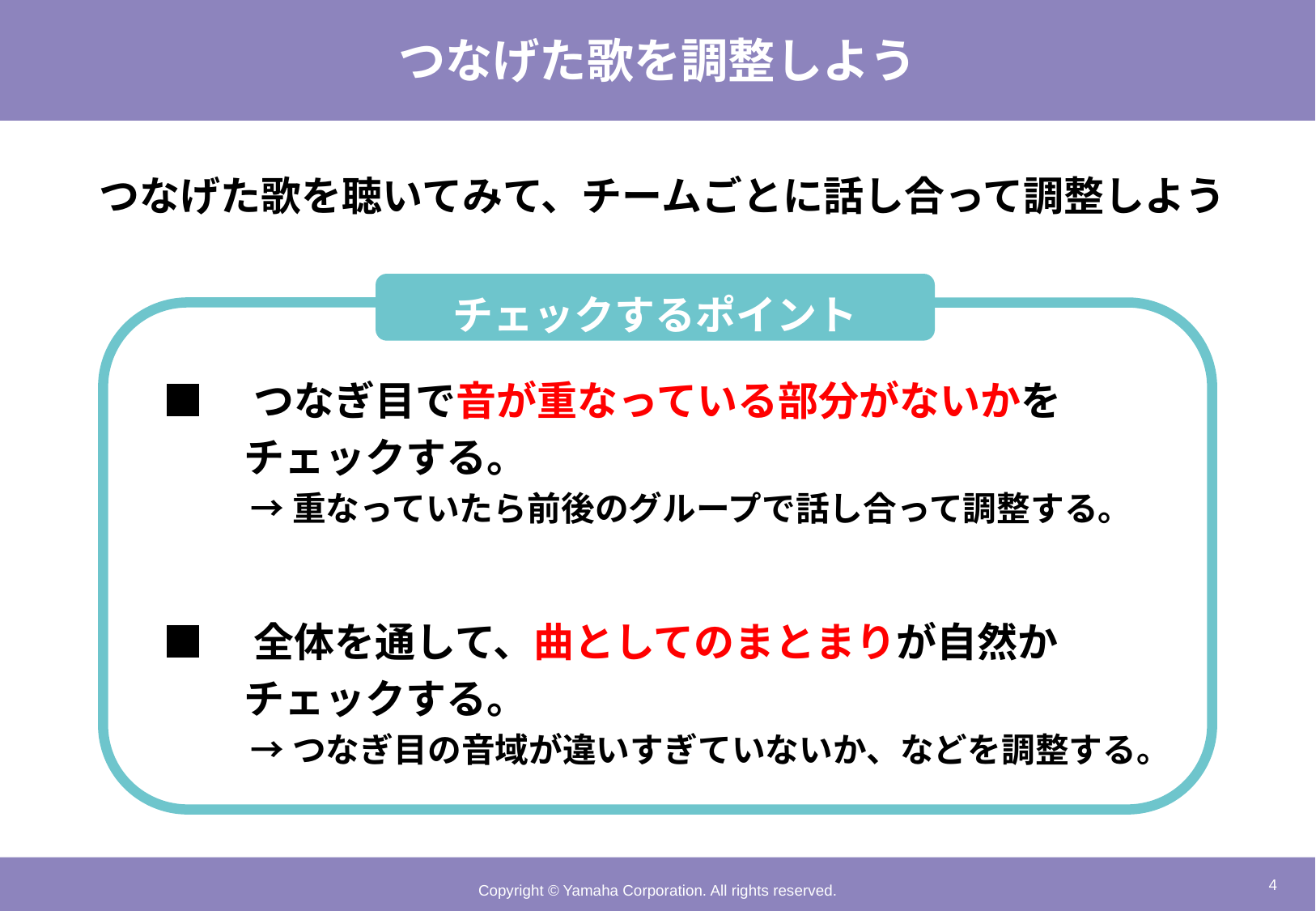

# つなげた歌を調整しよう
つなげた歌を聴いてみて、チームごとに話し合って調整しよう

チェックするポイント

■　つなぎ目で音が重なっている部分がないかを
　　チェックする。
→重なっていたら前後のグループで話し合って調整する。

■　全体を通して、曲としてのまとまりが自然か
　　チェックする。
→つなぎ目の音域が違いすぎていないか、などを調整する。
4